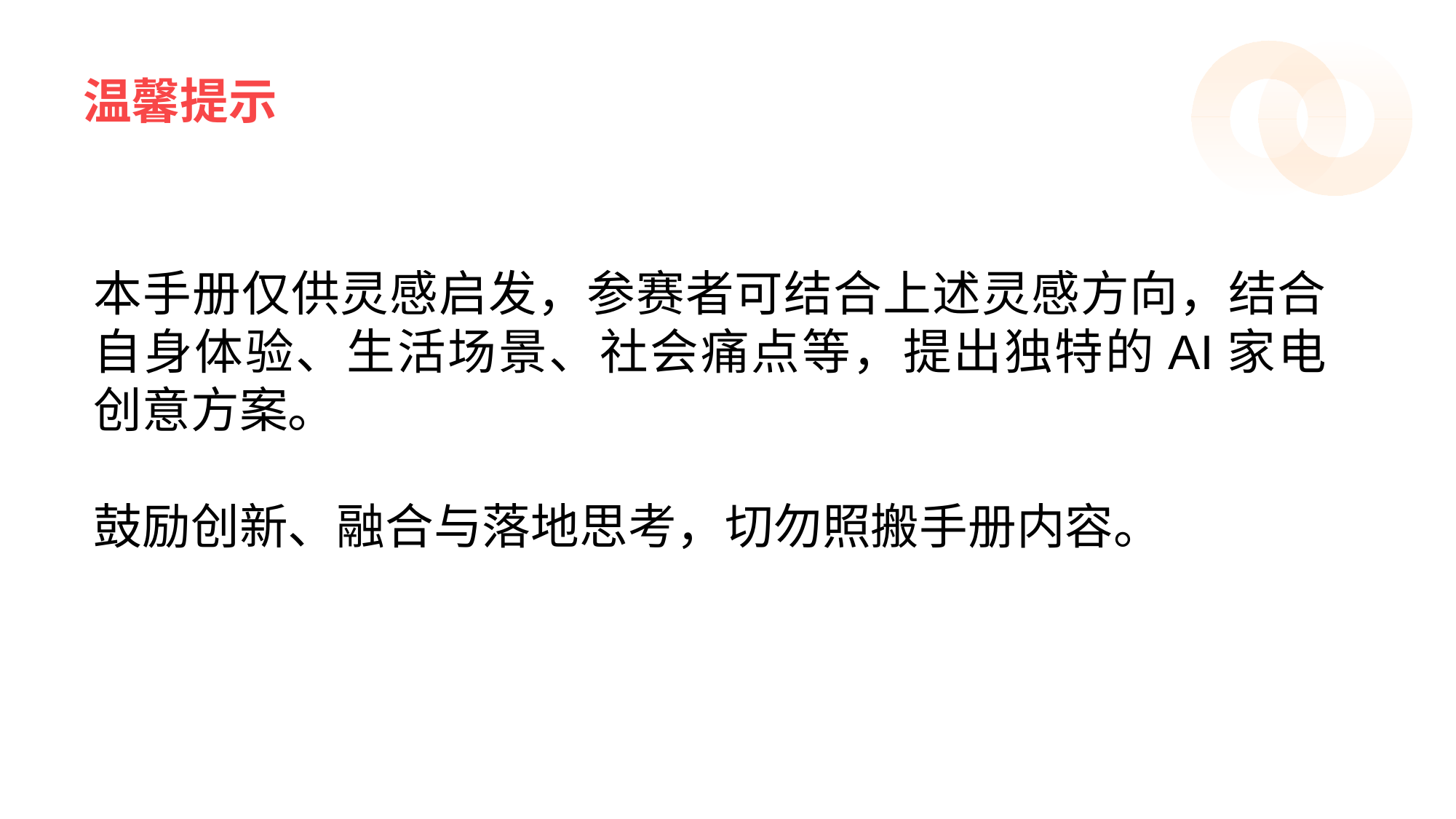

# 温馨提示
本手册仅供灵感启发，参赛者可结合上述灵感方向，结合自身体验、生活场景、社会痛点等，提出独特的AI家电创意方案。

鼓励创新、融合与落地思考，切勿照搬手册内容。